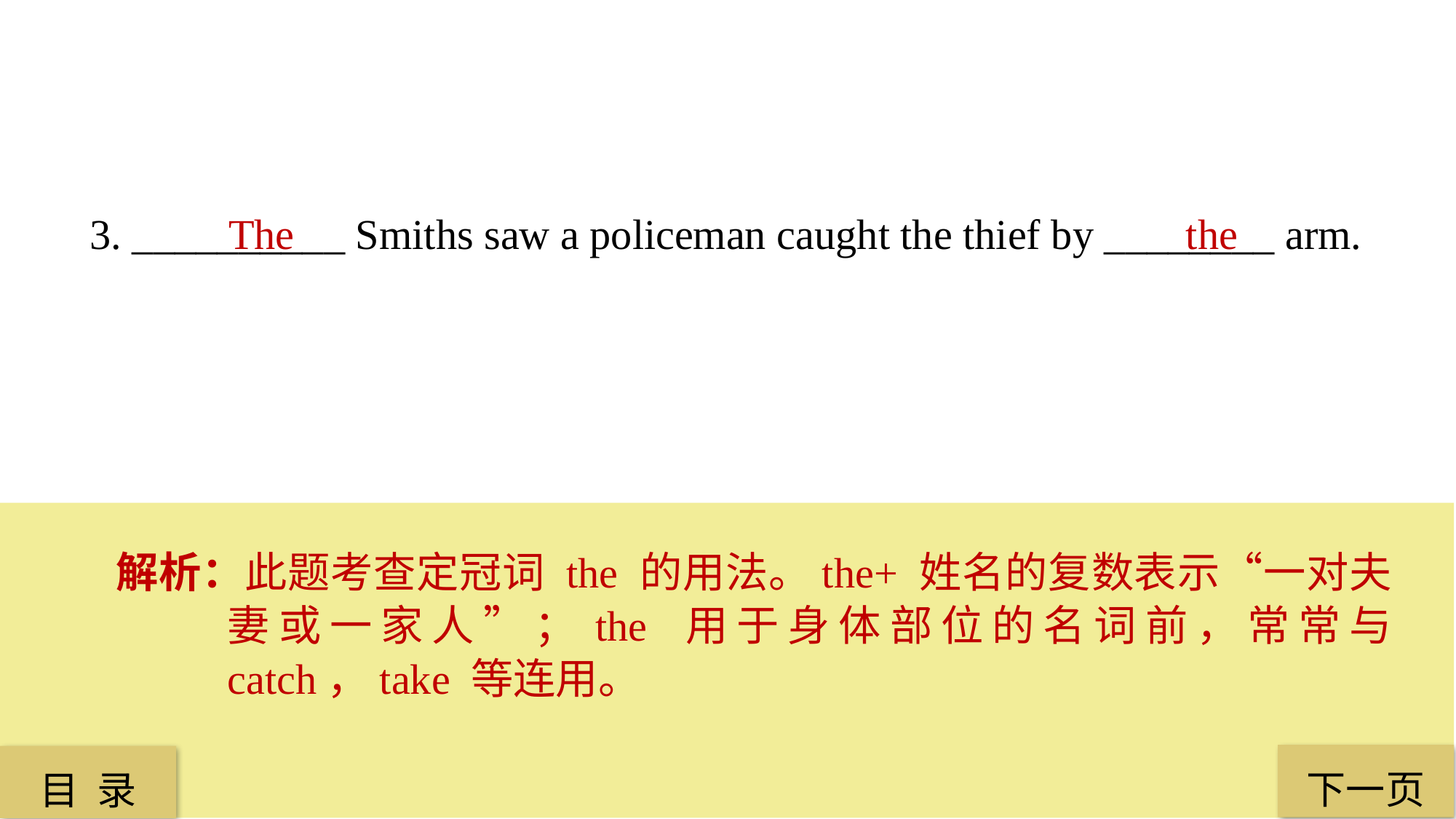

3. __________ Smiths saw a policeman caught the thief by ________ arm.
 The
  the
解析：此题考查定冠词 the 的用法。the+ 姓名的复数表示“一对夫妻或一家人”；the 用于身体部位的名词前，常常与 catch，take 等连用。